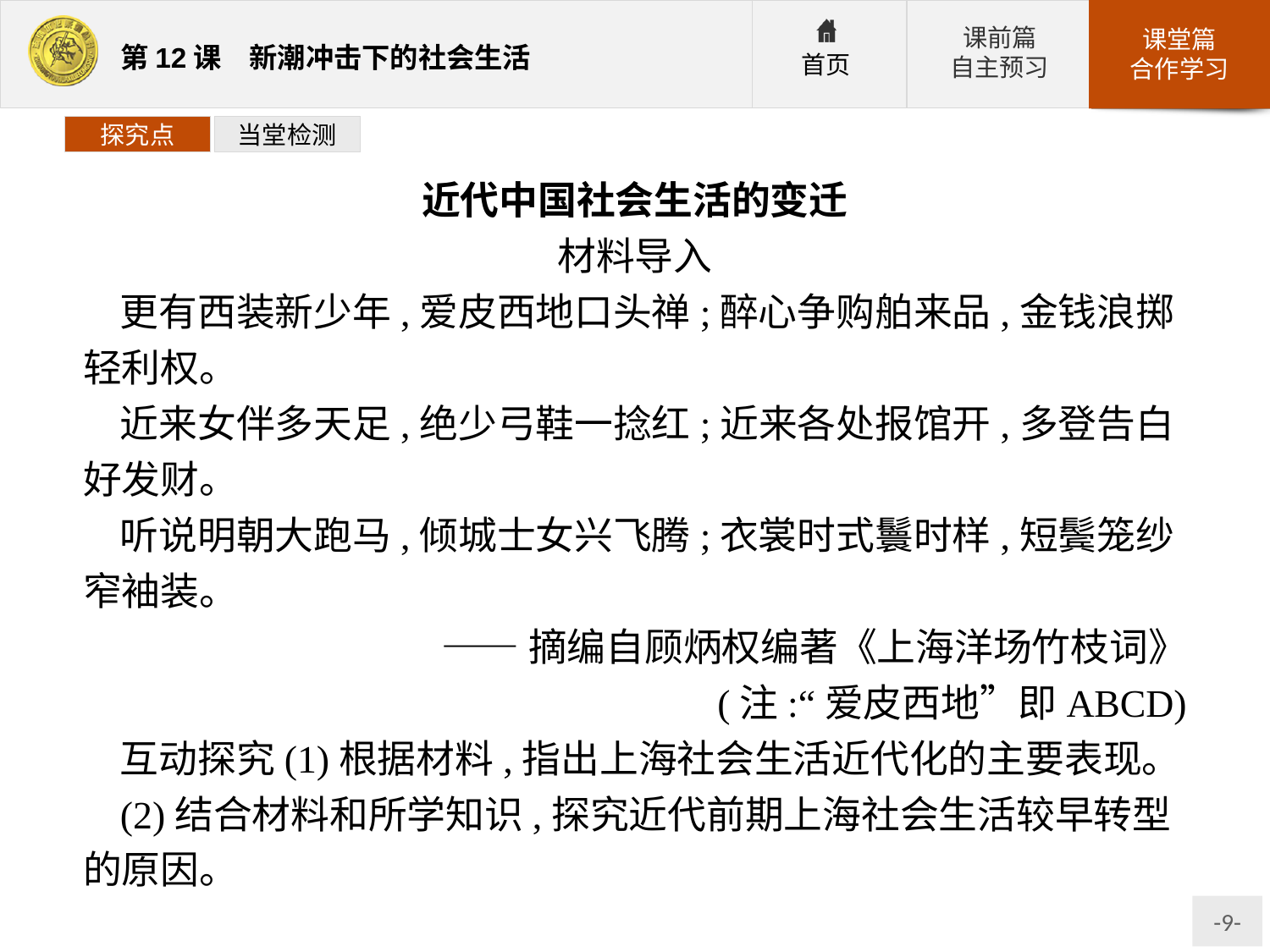

探究点
当堂检测
近代中国社会生活的变迁
材料导入
更有西装新少年,爱皮西地口头禅;醉心争购舶来品,金钱浪掷轻利权。
近来女伴多天足,绝少弓鞋一捻红;近来各处报馆开,多登告白好发财。
听说明朝大跑马,倾城士女兴飞腾;衣裳时式鬟时样,短鬓笼纱窄袖装。
——摘编自顾炳权编著《上海洋场竹枝词》
(注:“爱皮西地”即ABCD)
互动探究(1)根据材料,指出上海社会生活近代化的主要表现。
(2)结合材料和所学知识,探究近代前期上海社会生活较早转型的原因。